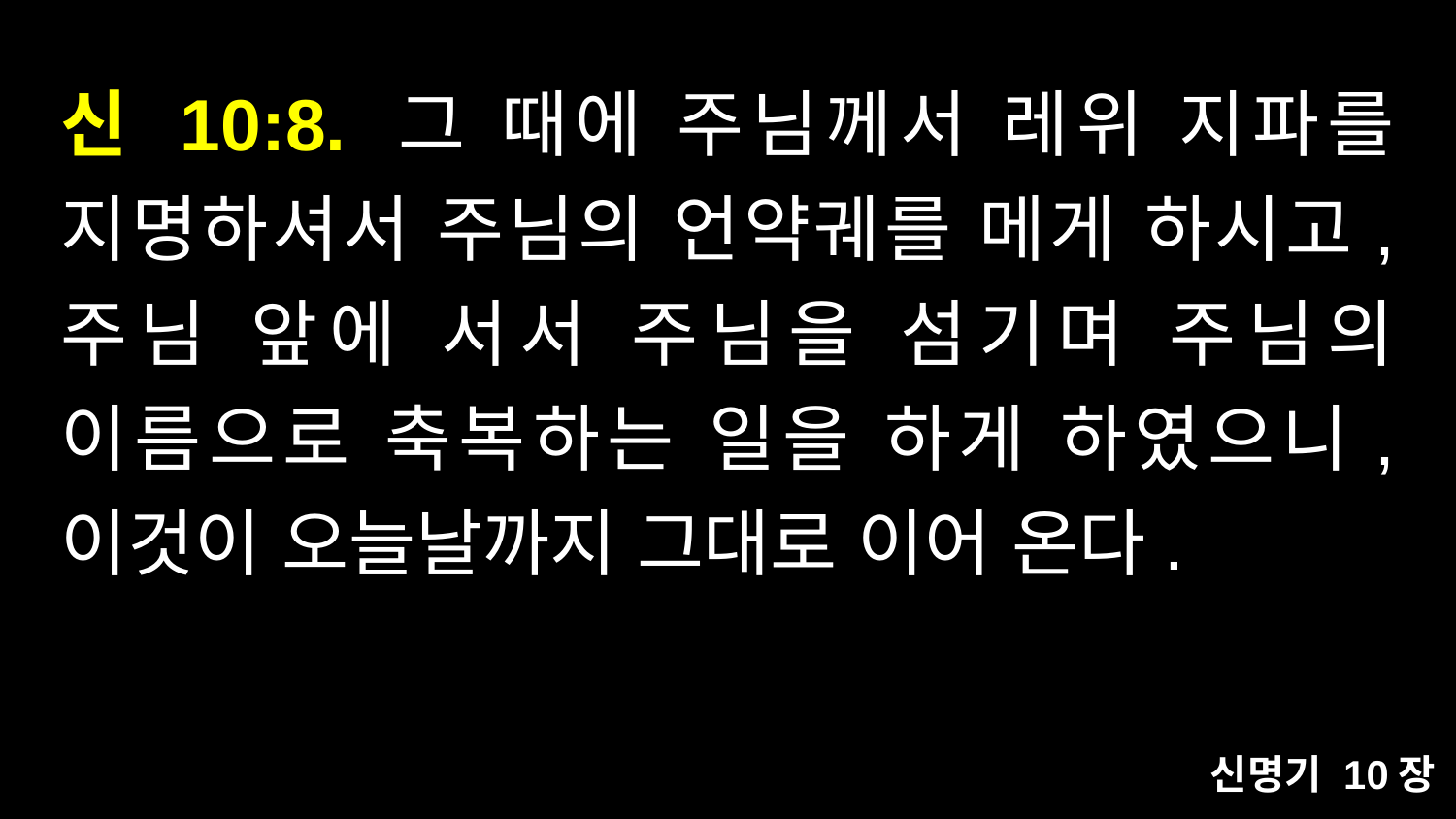

# 신 10:8. 그 때에 주님께서 레위 지파를 지명하셔서 주님의 언약궤를 메게 하시고, 주님 앞에 서서 주님을 섬기며 주님의 이름으로 축복하는 일을 하게 하였으니, 이것이 오늘날까지 그대로 이어 온다.
신명기 10장